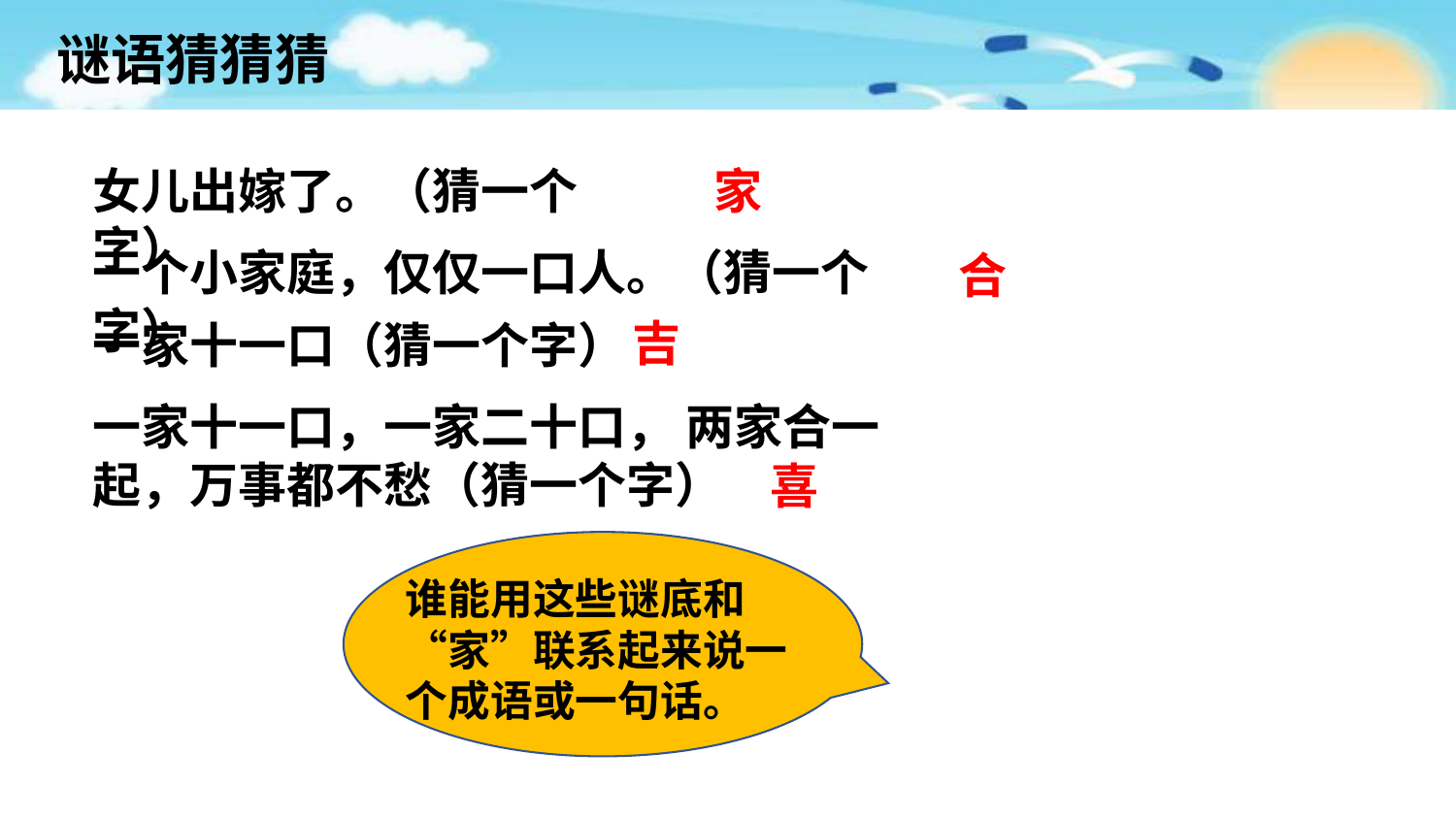

谜语猜猜猜
女儿出嫁了。（猜一个字）
家
一个小家庭，仅仅一口人。（猜一个字）
合
吉
一家十一口（猜一个字）
一家十一口，一家二十口， 两家合一起，万事都不愁（猜一个字）

喜

谁能用这些谜底和“家”联系起来说一个成语或一句话。